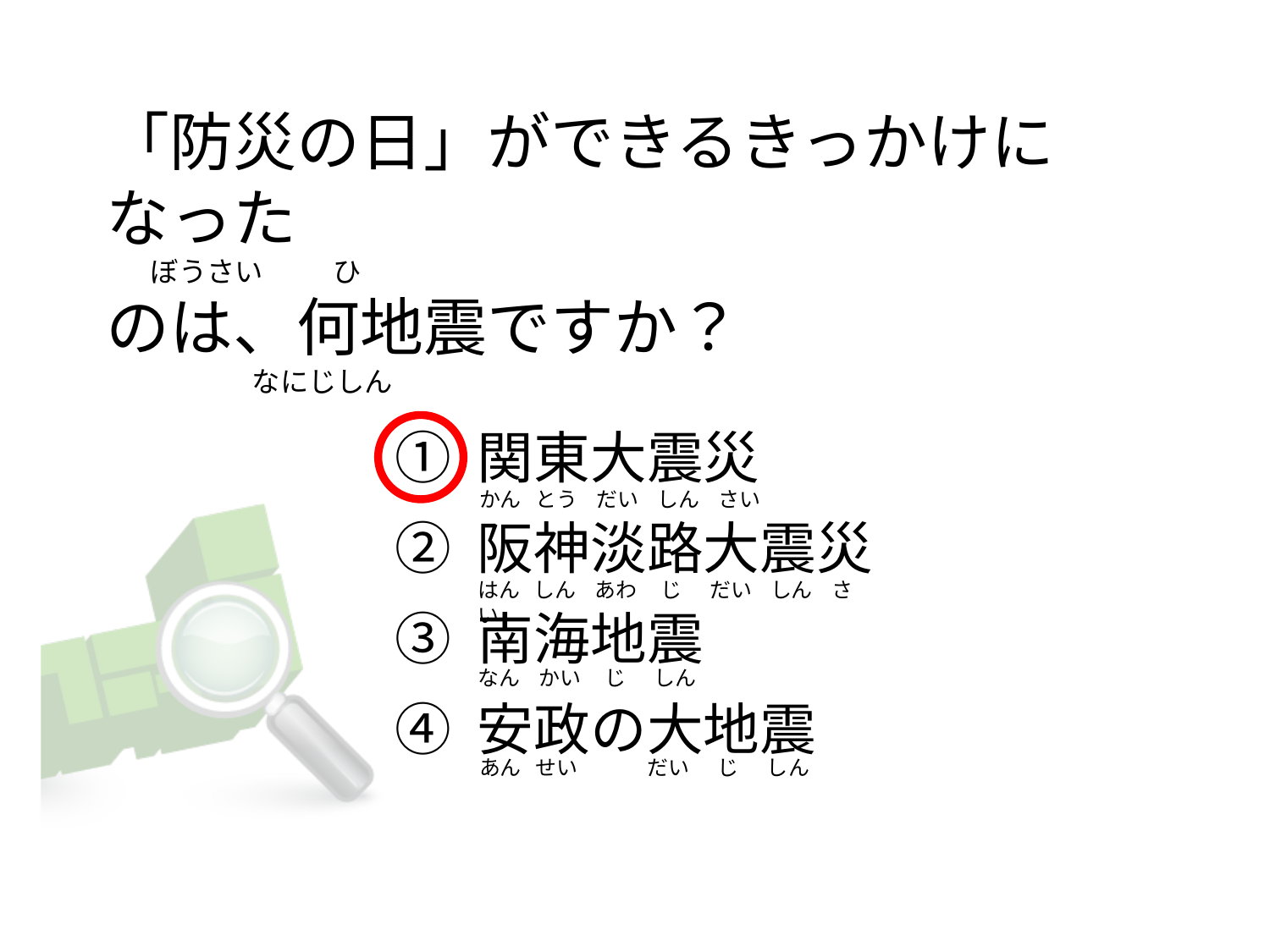

「防災の日」ができるきっかけになった
      ぼうさい           ひ
のは、何地震ですか？
                      なにじしん

① 関東大震災
② 阪神淡路大震災
③ 南海地震
④ 安政の大地震
かん   とう    だい    しん    さい
はん   しん    あわ     じ      だい    しん    さい
なん    かい     じ      しん
あん   せい               だい      じ      しん